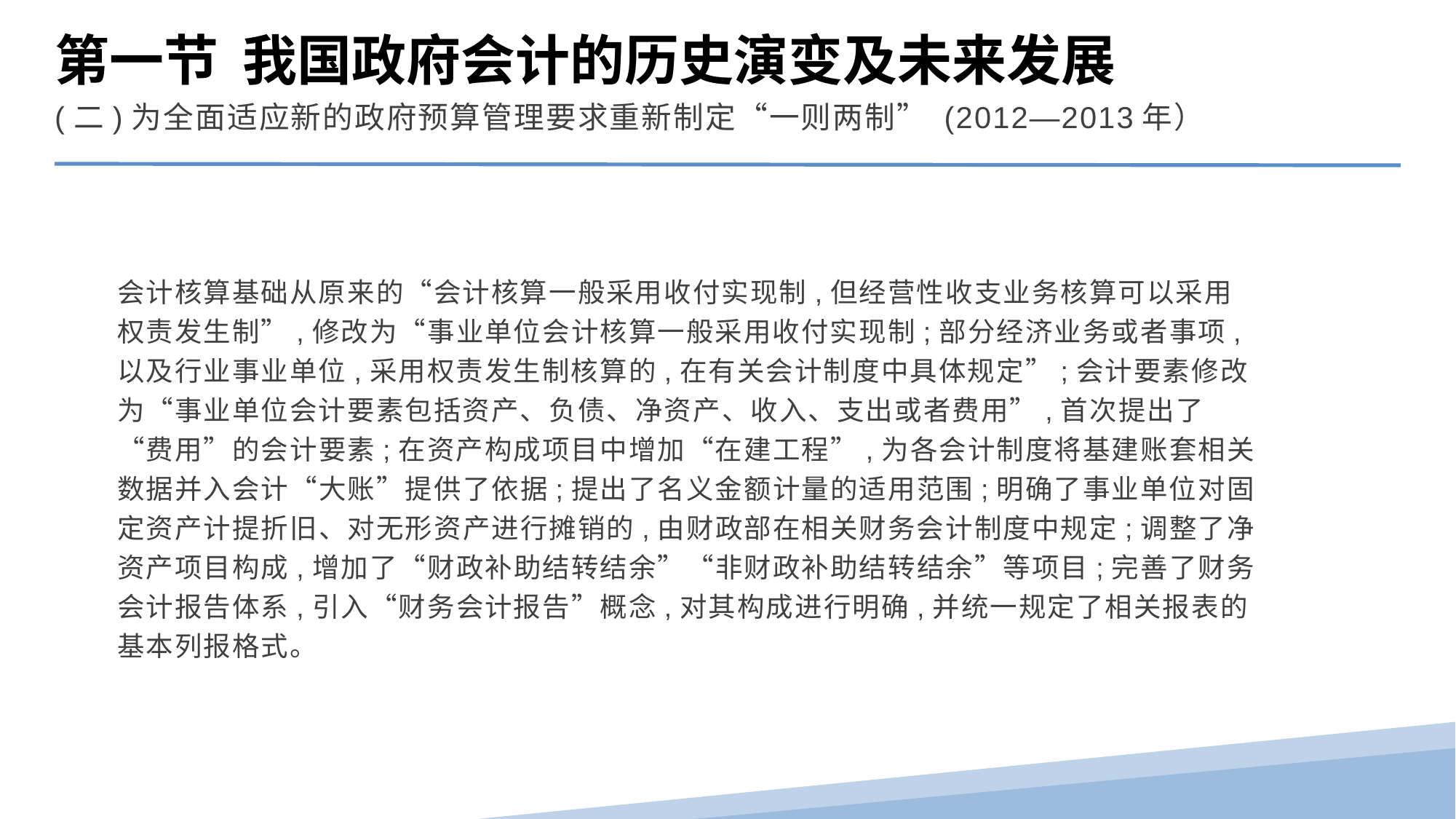

第一节  我国政府会计的历史演变及未来发展
(二)为全面适应新的政府预算管理要求重新制定“一则两制” (2012—2013年）
会计核算基础从原来的“会计核算一般采用收付实现制,但经营性收支业务核算可以采用权责发生制”,修改为“事业单位会计核算一般采用收付实现制;部分经济业务或者事项,以及行业事业单位,采用权责发生制核算的,在有关会计制度中具体规定”;会计要素修改为“事业单位会计要素包括资产、负债、净资产、收入、支出或者费用”,首次提出了“费用”的会计要素;在资产构成项目中增加“在建工程”,为各会计制度将基建账套相关数据并入会计“大账”提供了依据;提出了名义金额计量的适用范围;明确了事业单位对固定资产计提折旧、对无形资产进行摊销的,由财政部在相关财务会计制度中规定;调整了净资产项目构成,增加了“财政补助结转结余”“非财政补助结转结余”等项目;完善了财务会计报告体系,引入“财务会计报告”概念,对其构成进行明确,并统一规定了相关报表的基本列报格式。